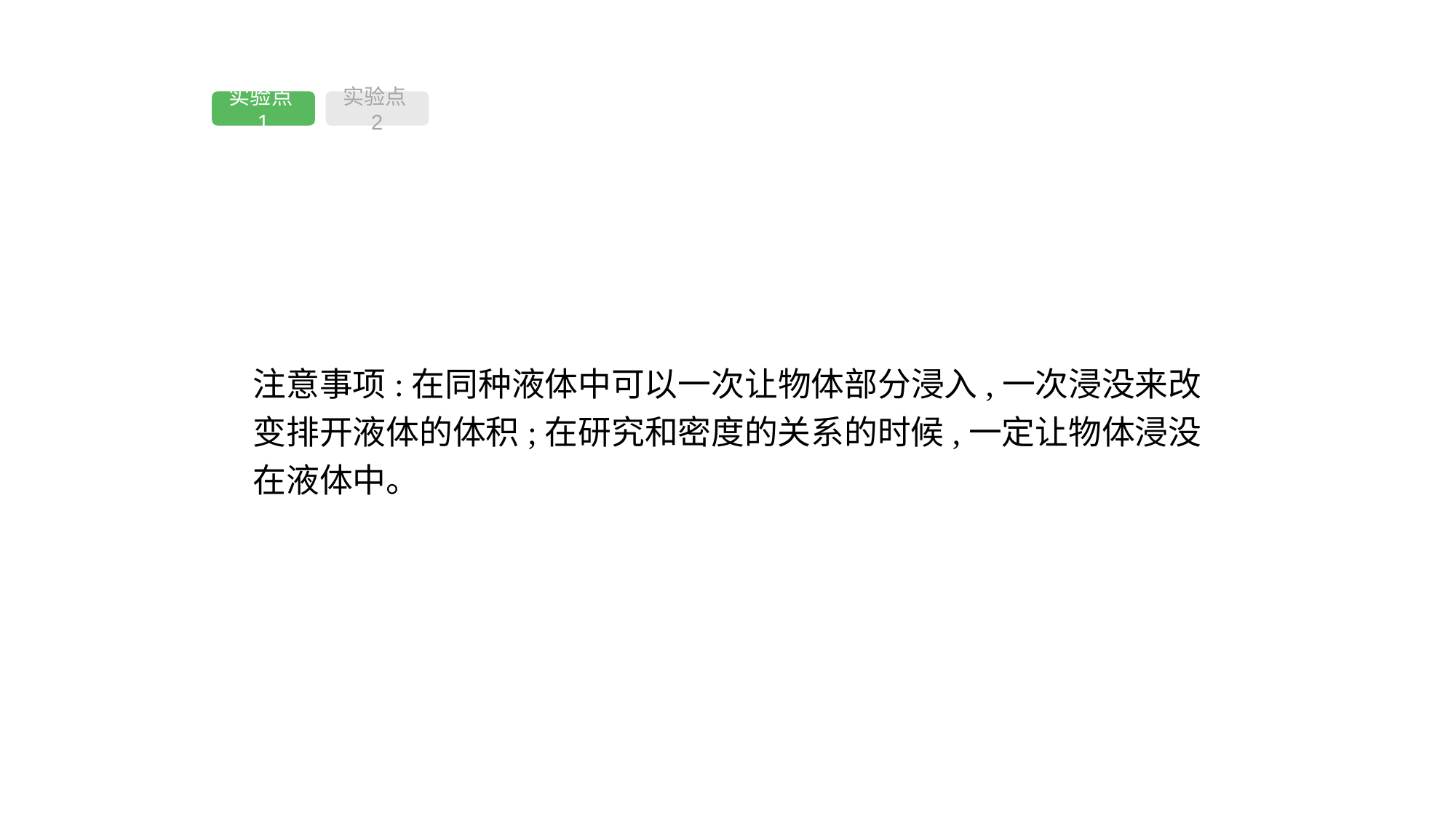

实验点1
实验点2
注意事项:在同种液体中可以一次让物体部分浸入,一次浸没来改变排开液体的体积;在研究和密度的关系的时候,一定让物体浸没在液体中。